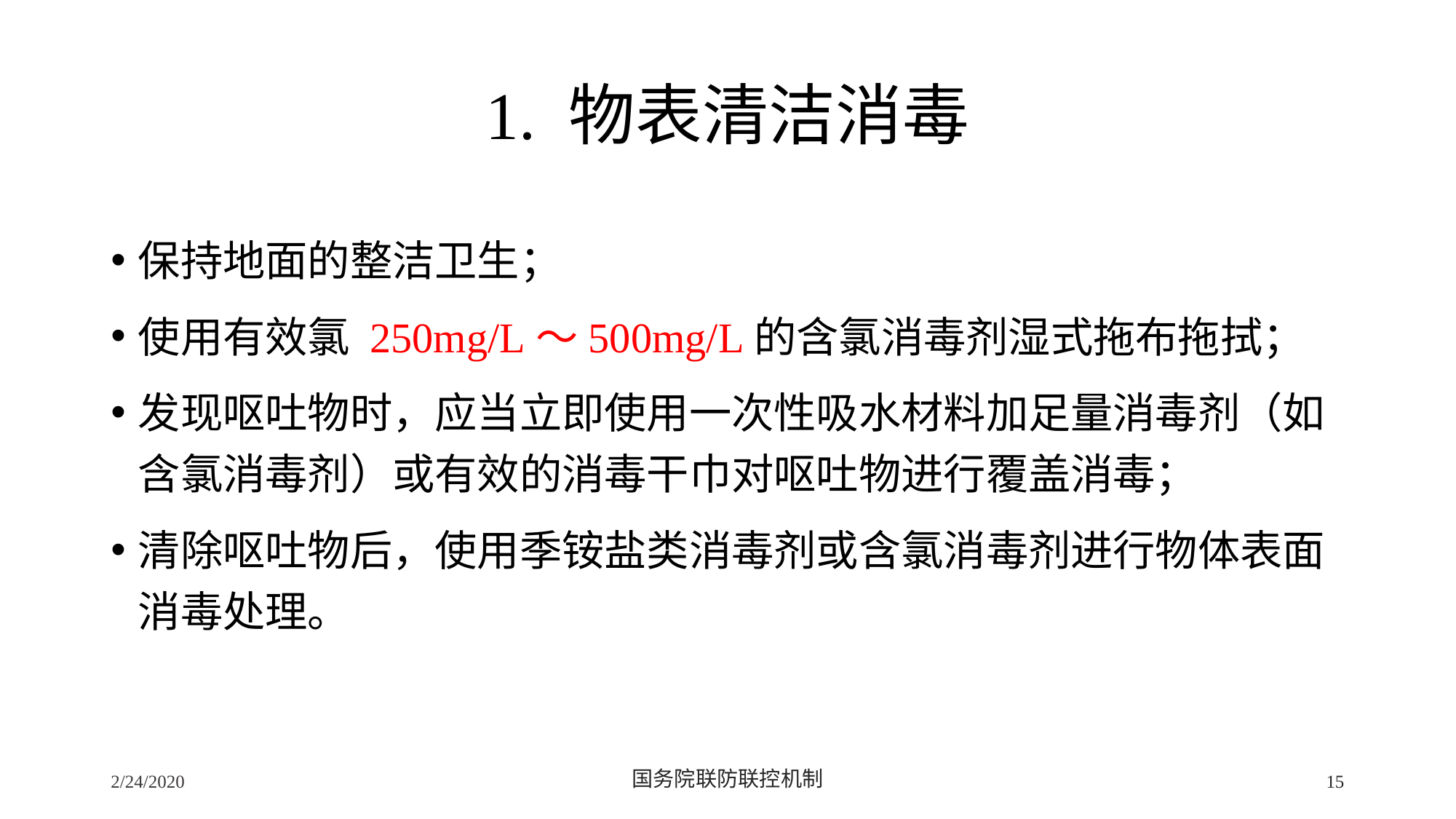

# 1. 物表清洁消毒
保持地面的整洁卫生；
使用有效氯 250mg/L～500mg/L的含氯消毒剂湿式拖布拖拭；
发现呕吐物时，应当立即使用一次性吸水材料加足量消毒剂（如含氯消毒剂）或有效的消毒干巾对呕吐物进行覆盖消毒；
清除呕吐物后，使用季铵盐类消毒剂或含氯消毒剂进行物体表面消毒处理。
2/24/2020
国务院联防联控机制
15